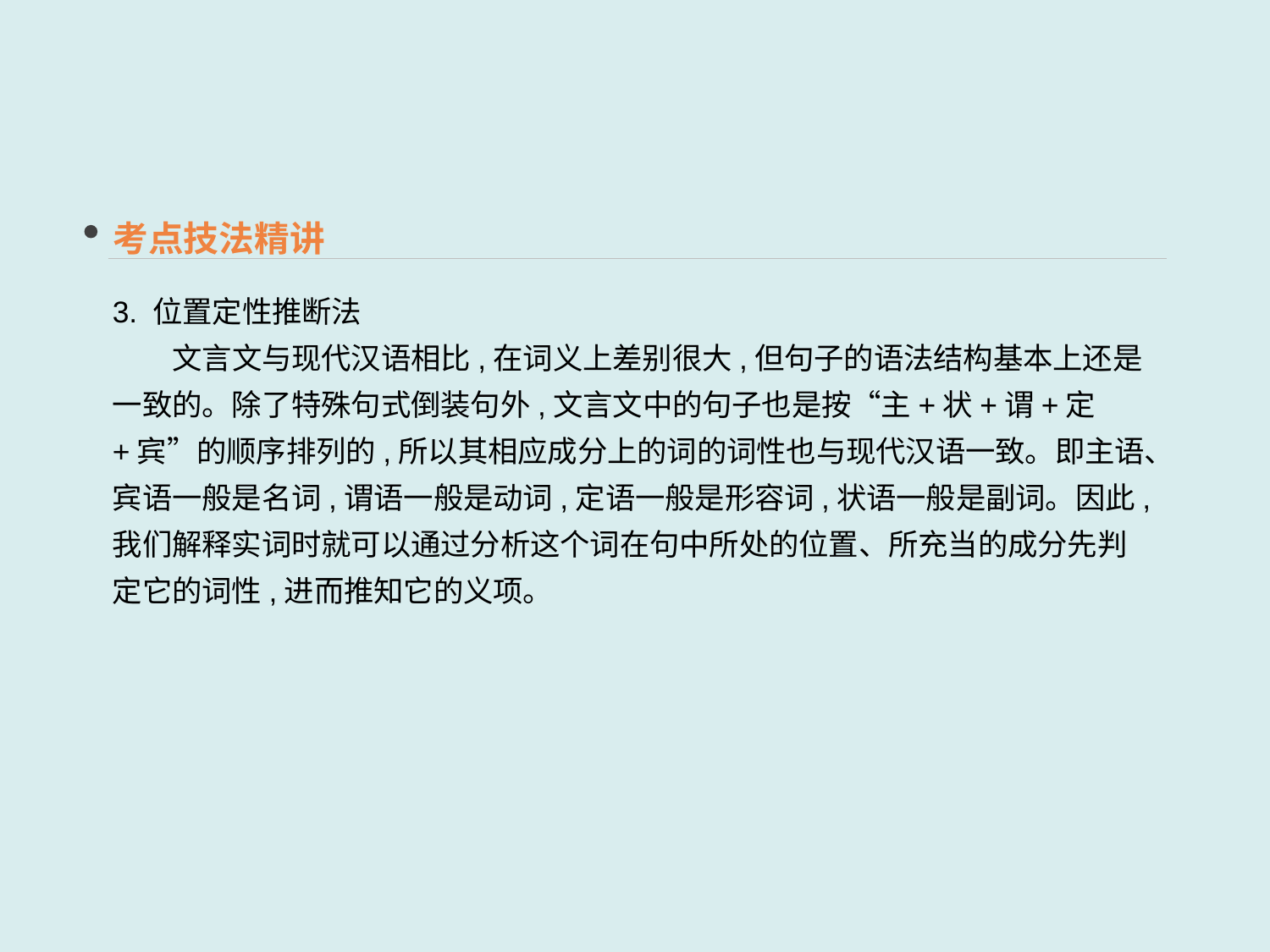

考点技法精讲

3. 位置定性推断法
　　文言文与现代汉语相比,在词义上差别很大,但句子的语法结构基本上还是一致的。除了特殊句式倒装句外,文言文中的句子也是按“主+状+谓+定+宾”的顺序排列的,所以其相应成分上的词的词性也与现代汉语一致。即主语、宾语一般是名词,谓语一般是动词,定语一般是形容词,状语一般是副词。因此,我们解释实词时就可以通过分析这个词在句中所处的位置、所充当的成分先判定它的词性,进而推知它的义项。